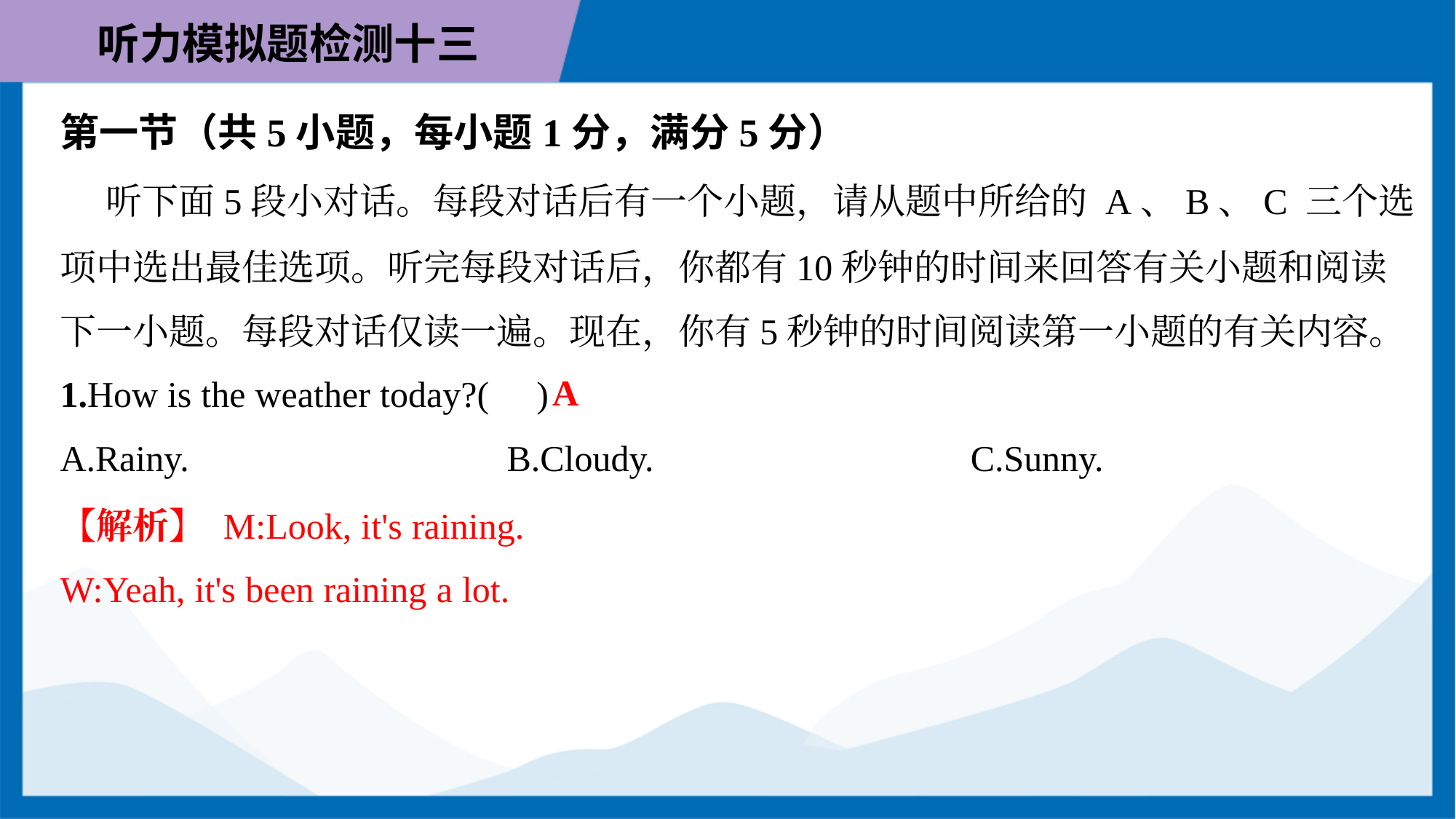

第一节（共5小题，每小题1分，满分5分）
    听下面5段小对话。每段对话后有一个小题，请从题中所给的 A、B、C 三个选
项中选出最佳选项。听完每段对话后，你都有10秒钟的时间来回答有关小题和阅读
下一小题。每段对话仅读一遍。现在，你有5秒钟的时间阅读第一小题的有关内容。
A
1.How is the weather today?(     )
A.Rainy.	B.Cloudy.	C.Sunny.
【解析】 M:Look, it's raining.
W:Yeah, it's been raining a lot.